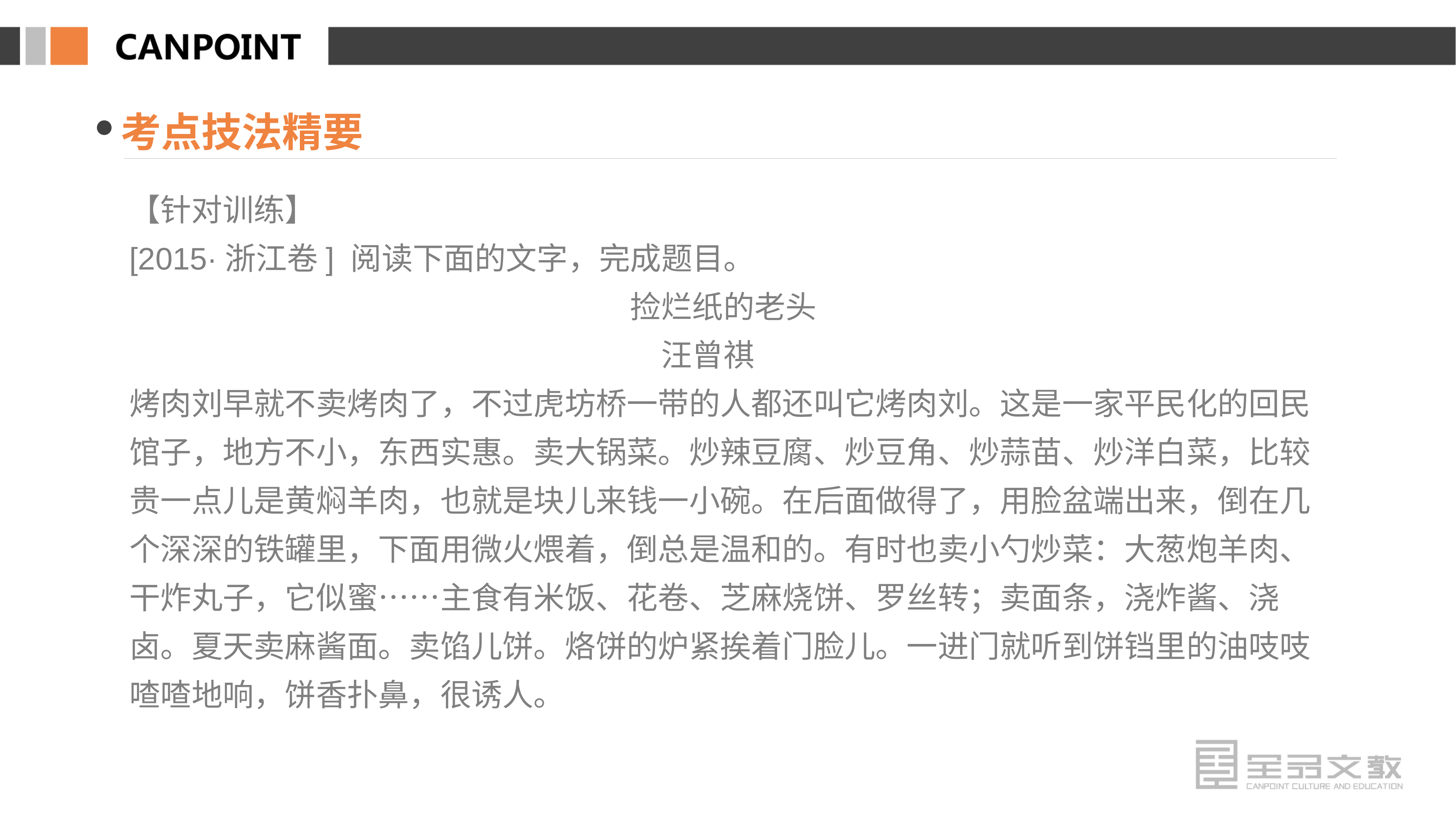

考点技法精要

【针对训练】
[2015·浙江卷] 阅读下面的文字，完成题目。
捡烂纸的老头
汪曾祺
烤肉刘早就不卖烤肉了，不过虎坊桥一带的人都还叫它烤肉刘。这是一家平民化的回民馆子，地方不小，东西实惠。卖大锅菜。炒辣豆腐、炒豆角、炒蒜苗、炒洋白菜，比较贵一点儿是黄焖羊肉，也就是块儿来钱一小碗。在后面做得了，用脸盆端出来，倒在几个深深的铁罐里，下面用微火煨着，倒总是温和的。有时也卖小勺炒菜：大葱炮羊肉、干炸丸子，它似蜜……主食有米饭、花卷、芝麻烧饼、罗丝转；卖面条，浇炸酱、浇卤。夏天卖麻酱面。卖馅儿饼。烙饼的炉紧挨着门脸儿。一进门就听到饼铛里的油吱吱喳喳地响，饼香扑鼻，很诱人。